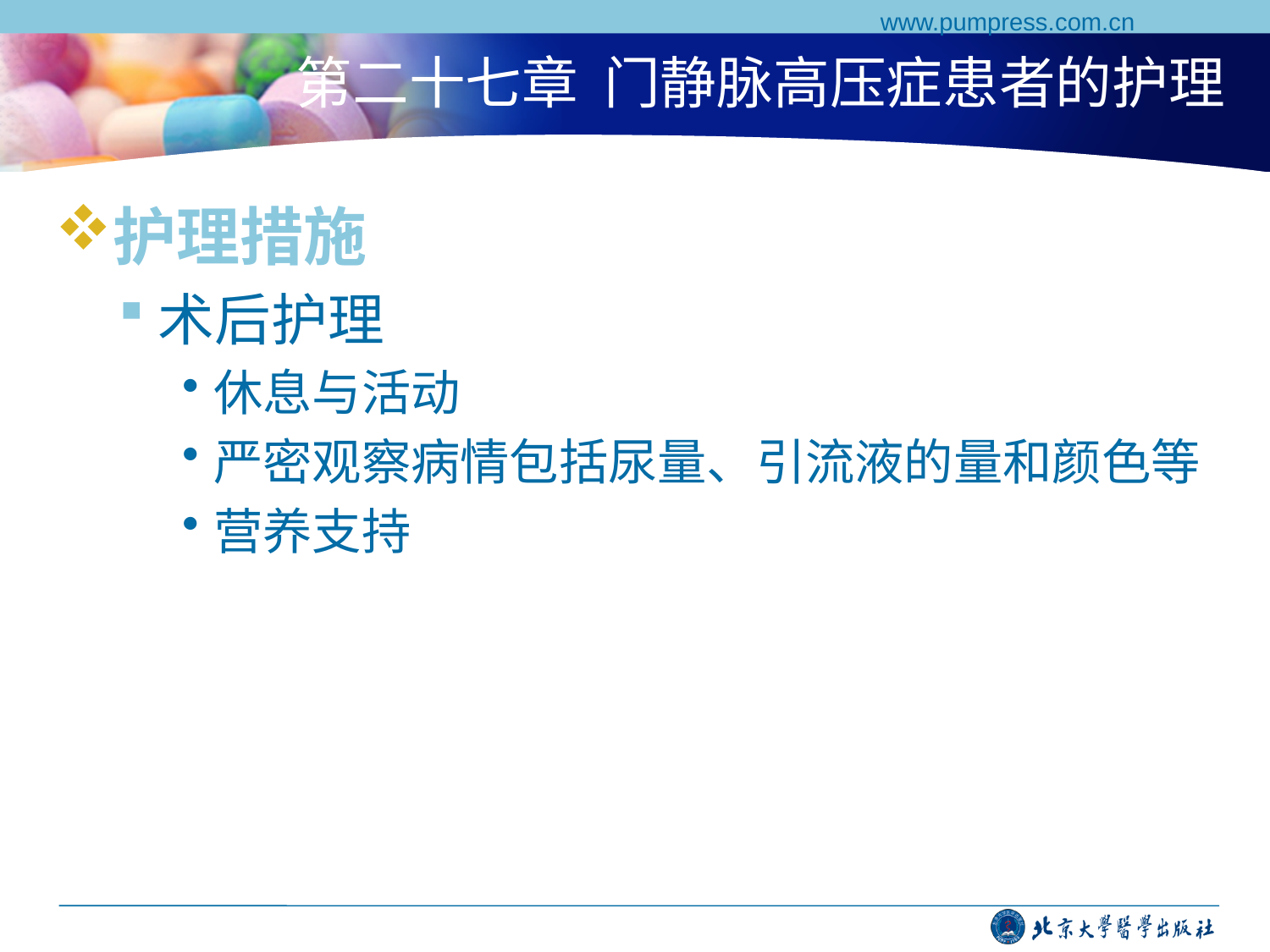

www.pumpress.com.cn
# 第二十七章  门静脉高压症患者的护理
护理措施
术后护理
休息与活动
严密观察病情包括尿量、引流液的量和颜色等
营养支持